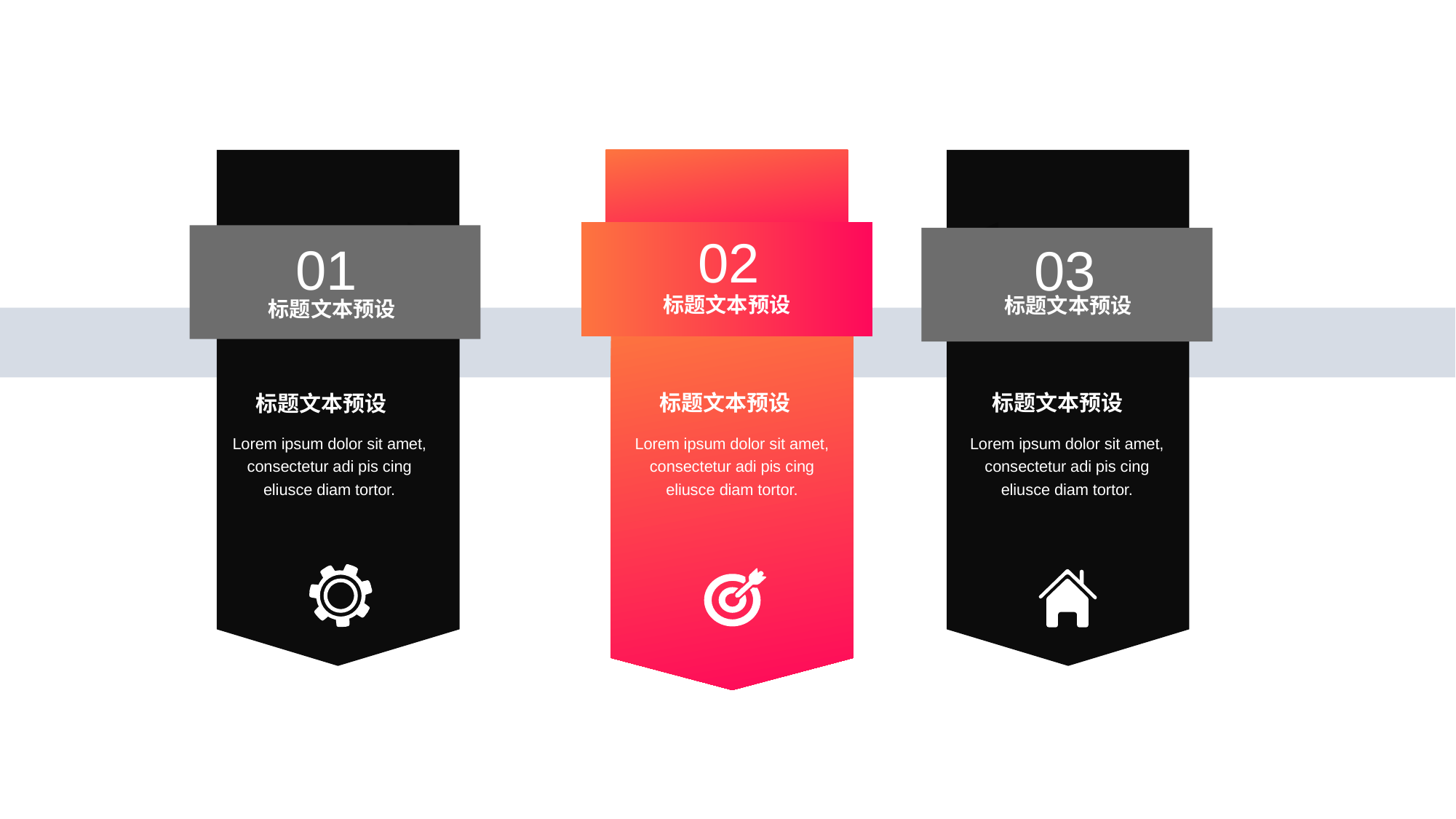

01
标题文本预设

02
标题文本预设

03
标题文本预设

标题文本预设
标题文本预设
标题文本预设
Lorem ipsum dolor sit amet, consectetur adi pis cing eliusce diam tortor.
Lorem ipsum dolor sit amet, consectetur adi pis cing eliusce diam tortor.
Lorem ipsum dolor sit amet, consectetur adi pis cing eliusce diam tortor.